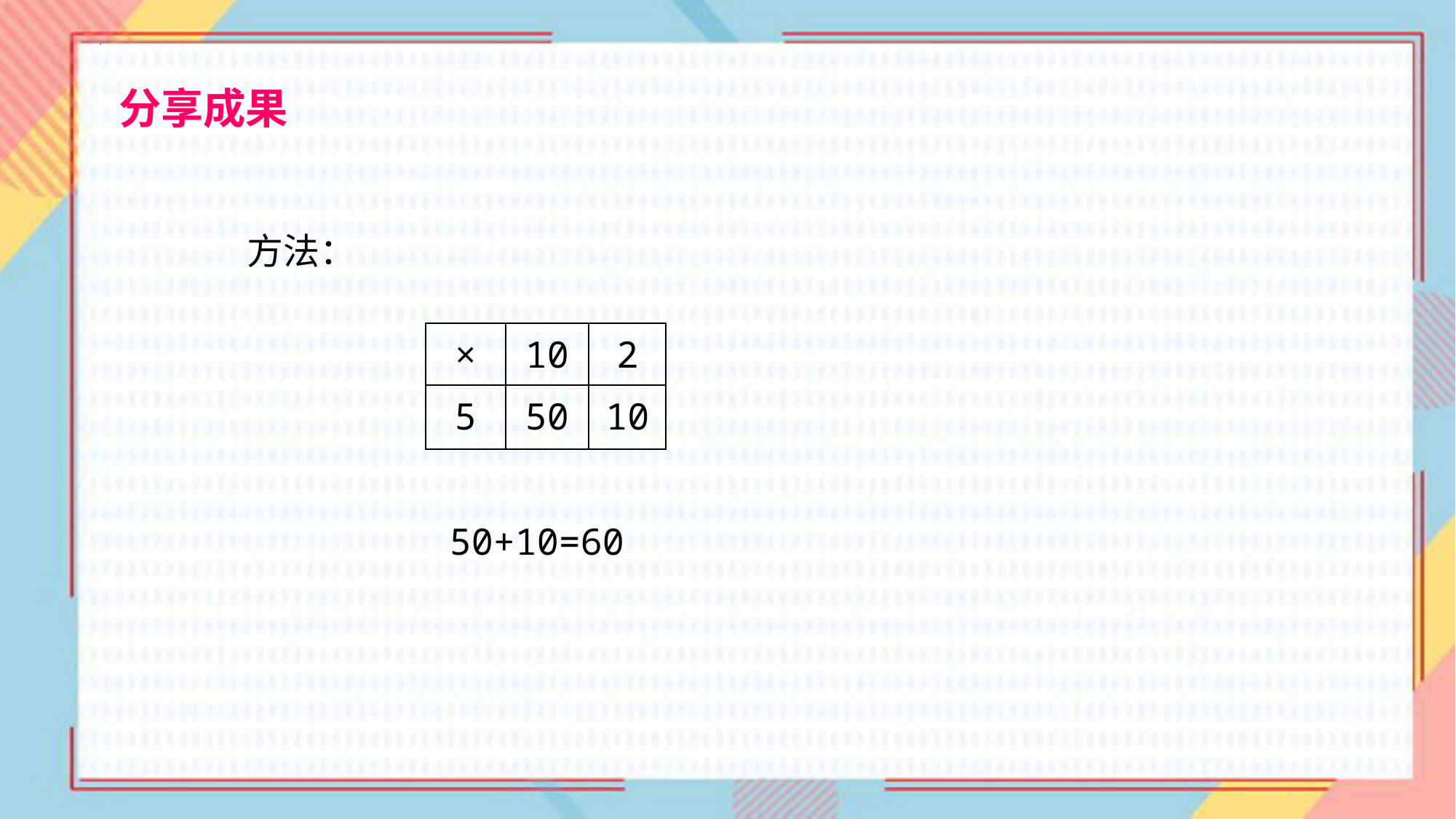

分享成果

方法：
| × | 10 | 2 |
| --- | --- | --- |
| 5 | 50 | 10 |
50+10=60